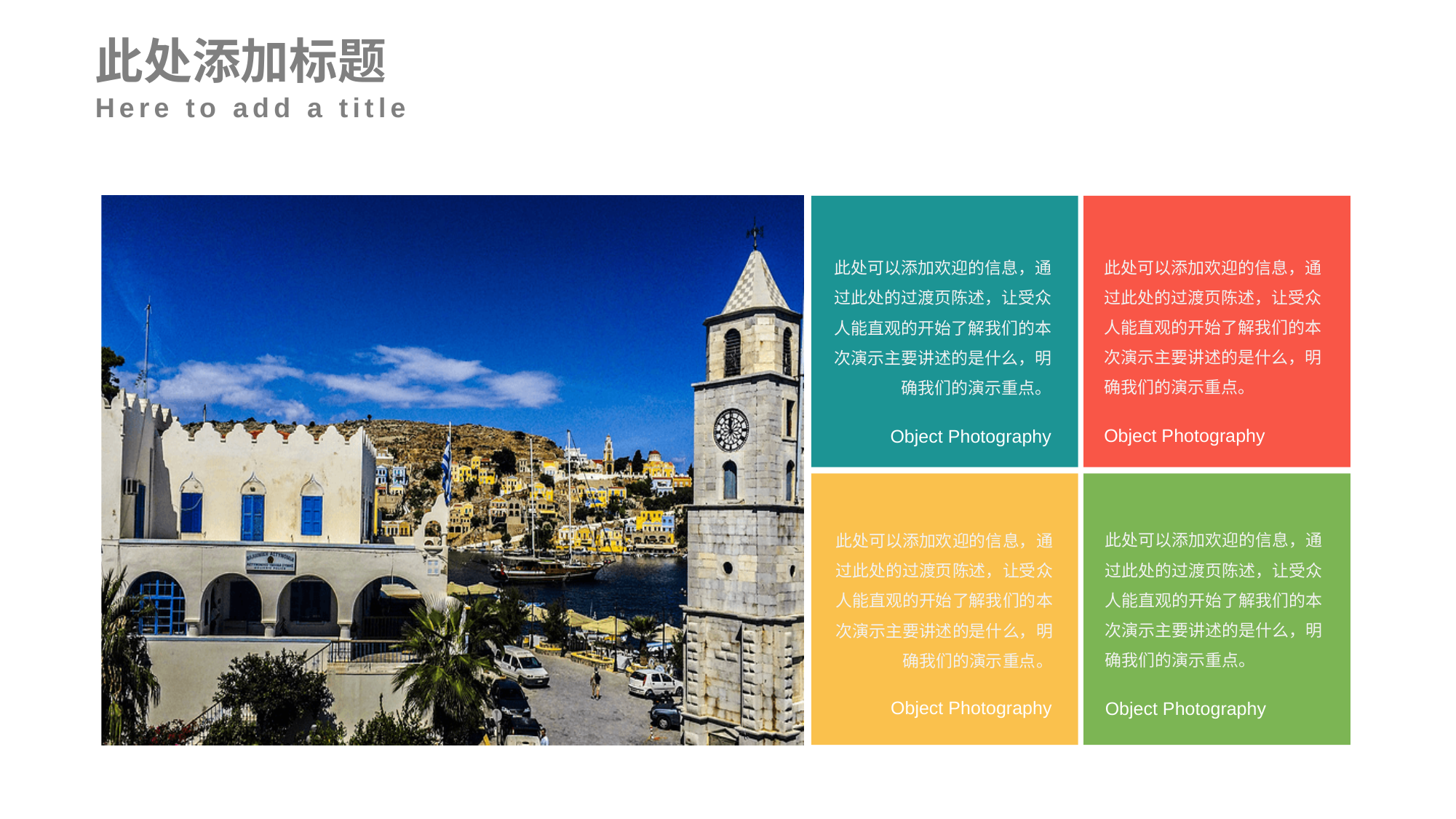

此处添加标题
Here to add a title

此处可以添加欢迎的信息，通过此处的过渡页陈述，让受众人能直观的开始了解我们的本次演示主要讲述的是什么，明确我们的演示重点。

Object Photography
此处可以添加欢迎的信息，通过此处的过渡页陈述，让受众人能直观的开始了解我们的本次演示主要讲述的是什么，明确我们的演示重点。

Object Photography

此处可以添加欢迎的信息，通过此处的过渡页陈述，让受众人能直观的开始了解我们的本次演示主要讲述的是什么，明确我们的演示重点。

Object Photography
此处可以添加欢迎的信息，通过此处的过渡页陈述，让受众人能直观的开始了解我们的本次演示主要讲述的是什么，明确我们的演示重点。
Object Photography